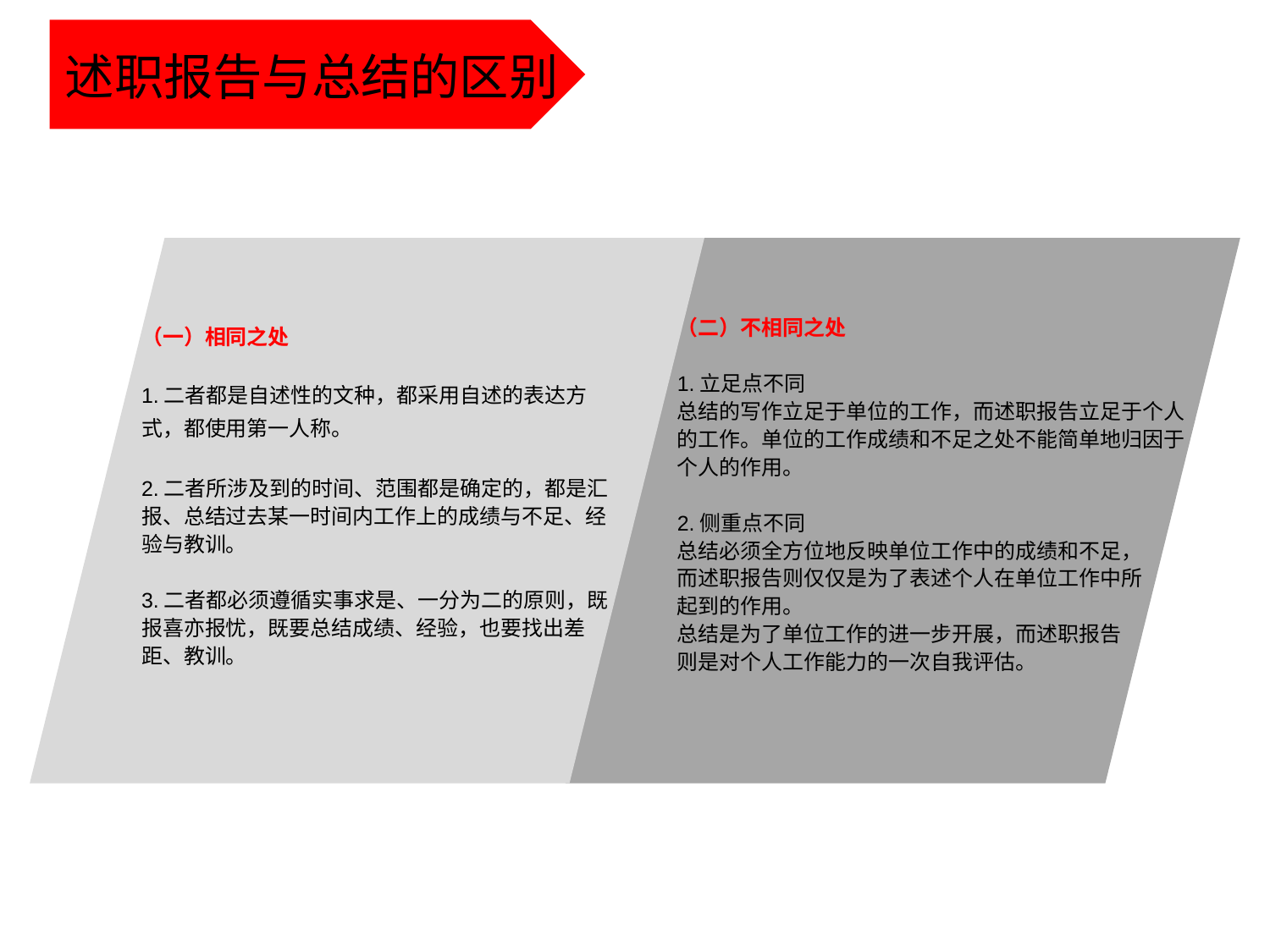

述职报告与总结的区别

点击添加文本
（二）不相同之处

1.立足点不同
总结的写作立足于单位的工作，而述职报告立足于个人的工作。单位的工作成绩和不足之处不能简单地归因于个人的作用。

2.侧重点不同
总结必须全方位地反映单位工作中的成绩和不足，
而述职报告则仅仅是为了表述个人在单位工作中所
起到的作用。
总结是为了单位工作的进一步开展，而述职报告
则是对个人工作能力的一次自我评估。

（一）相同之处

1.二者都是自述性的文种，都采用自述的表达方式，都使用第一人称。

2.二者所涉及到的时间、范围都是确定的，都是汇报、总结过去某一时间内工作上的成绩与不足、经验与教训。

3.二者都必须遵循实事求是、一分为二的原则，既报喜亦报忧，既要总结成绩、经验，也要找出差
距、教训。

点击添加文本
点击添加文本
点击添加文本